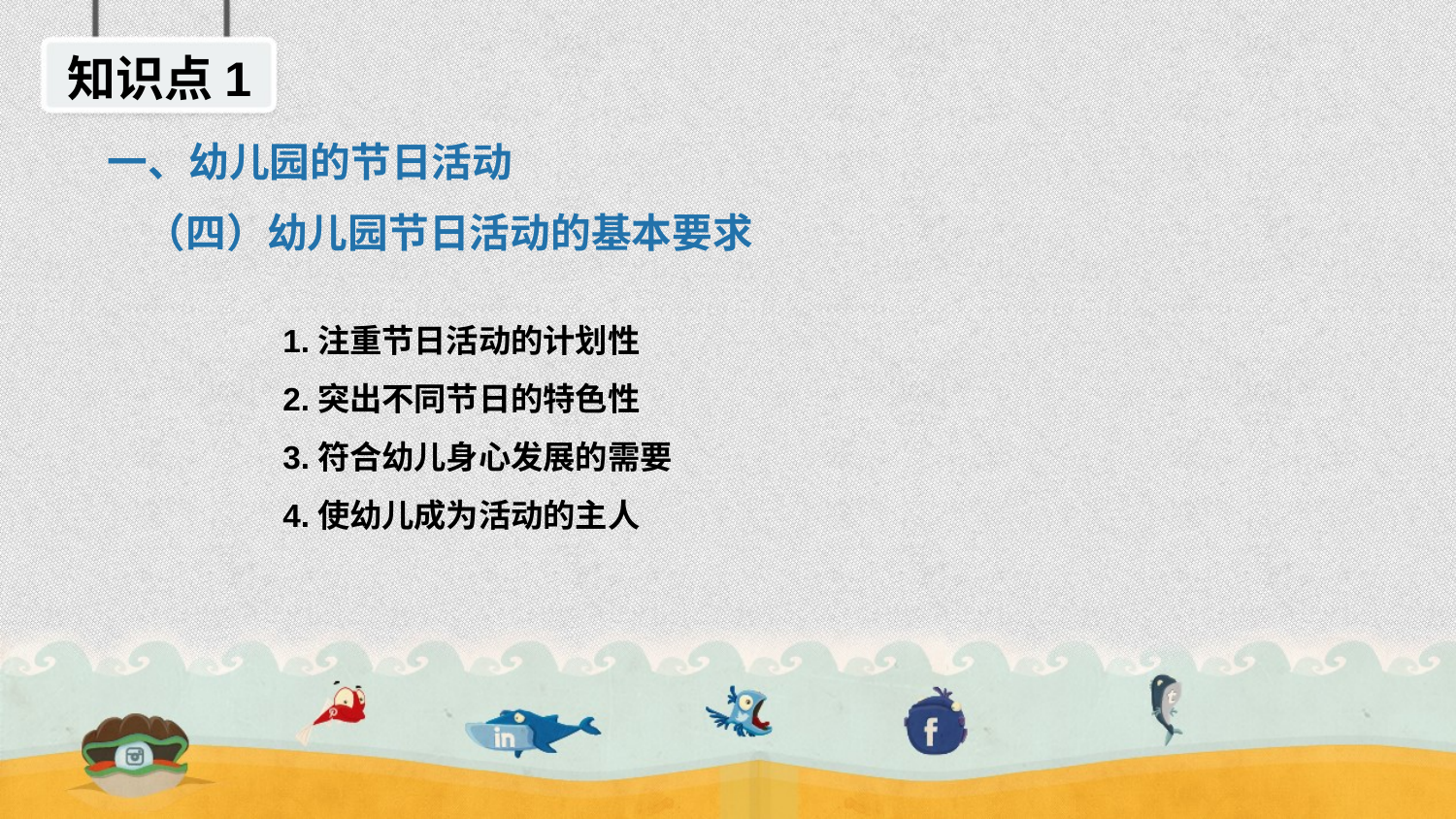

知识点1
一、幼儿园的节日活动
（四）幼儿园节日活动的基本要求
1.注重节日活动的计划性
2.突出不同节日的特色性
3.符合幼儿身心发展的需要
4.使幼儿成为活动的主人